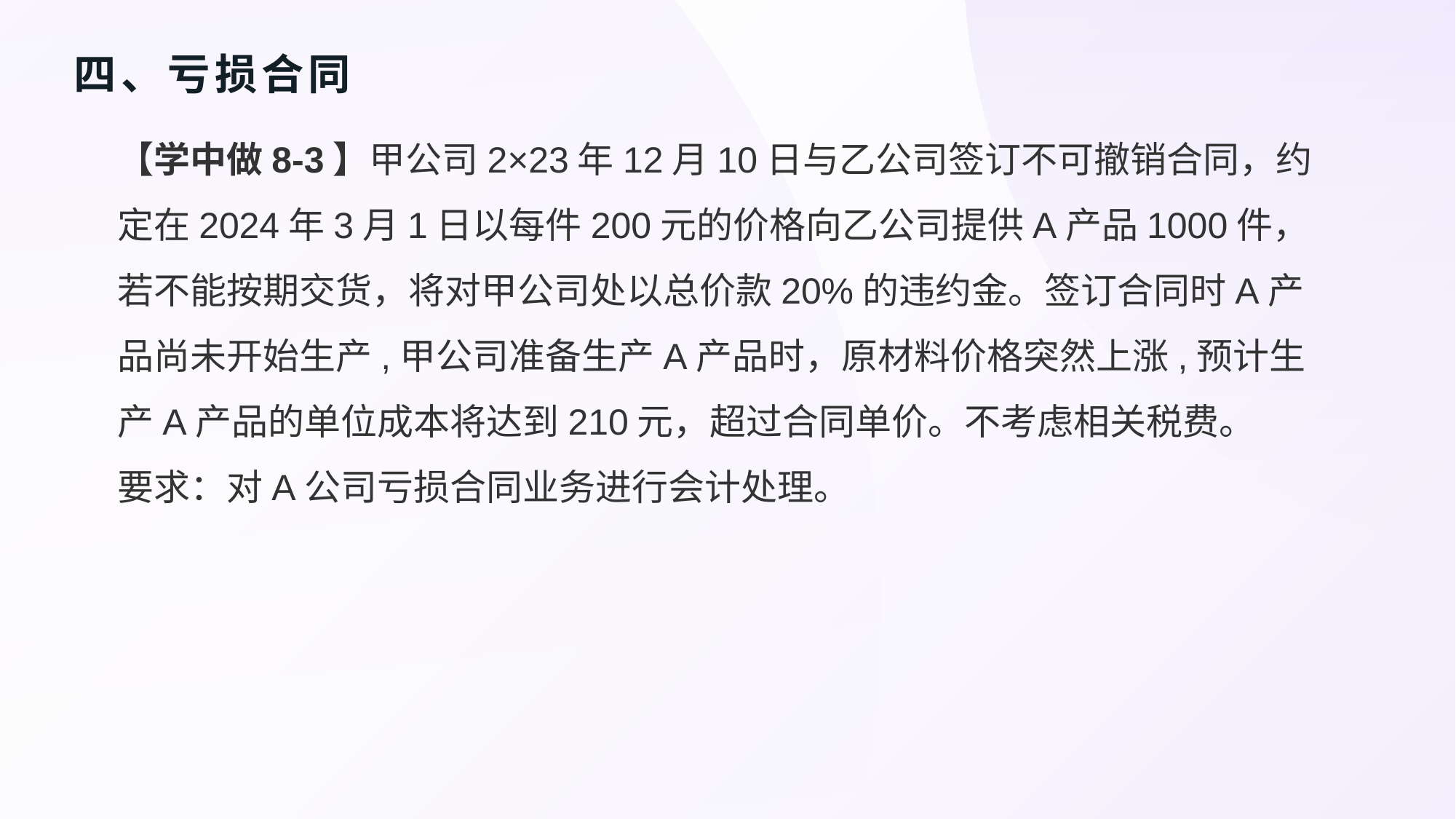

# 四、亏损合同
【学中做8-3】甲公司2×23年12月10日与乙公司签订不可撤销合同，约定在2024年3月1日以每件200元的价格向乙公司提供A产品1000件，若不能按期交货，将对甲公司处以总价款20%的违约金。签订合同时A产品尚未开始生产,甲公司准备生产A产品时，原材料价格突然上涨,预计生产A产品的单位成本将达到210元，超过合同单价。不考虑相关税费。
要求：对A公司亏损合同业务进行会计处理。